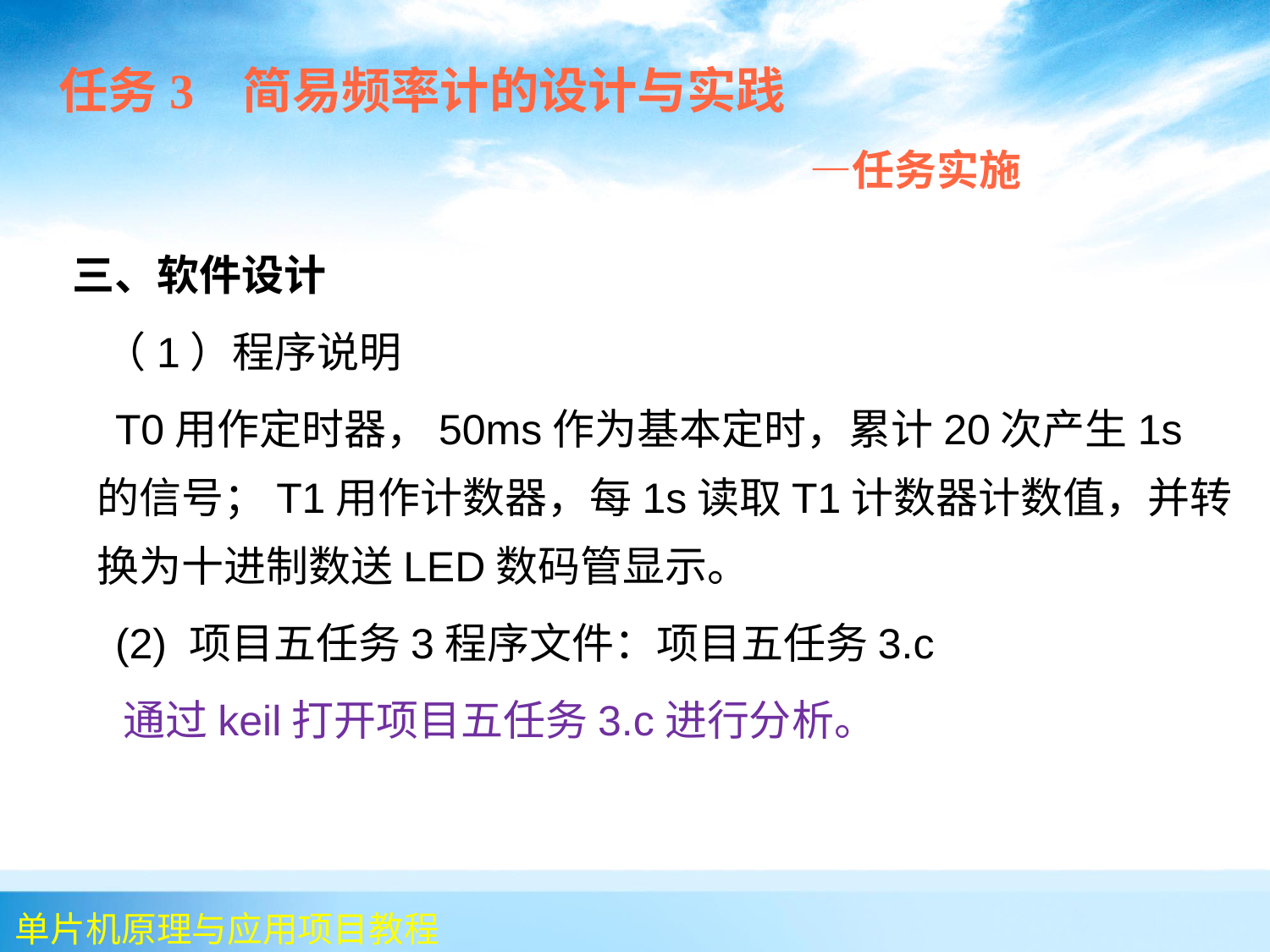

任务3   简易频率计的设计与实践
                                                                     —任务实施
 三、软件设计
    （1）程序说明
     T0用作定时器，50ms作为基本定时，累计20次产生1s的信号；T1用作计数器，每1s读取T1计数器计数值，并转换为十进制数送LED数码管显示。
     (2) 项目五任务3程序文件：项目五任务3.c
      通过keil打开项目五任务3.c进行分析。